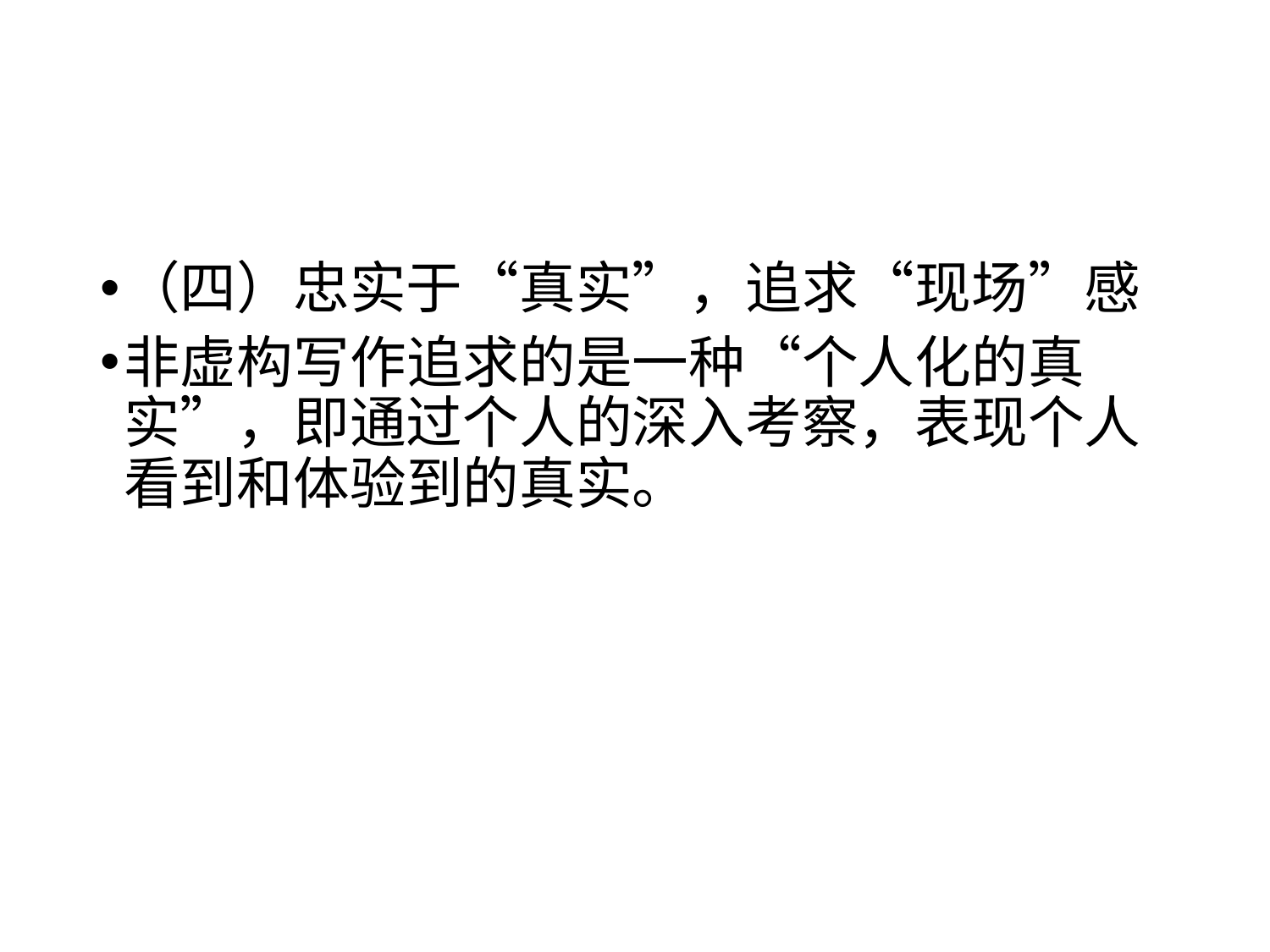

#
（四）忠实于“真实”，追求“现场”感
非虚构写作追求的是一种“个人化的真实”，即通过个人的深入考察，表现个人看到和体验到的真实。